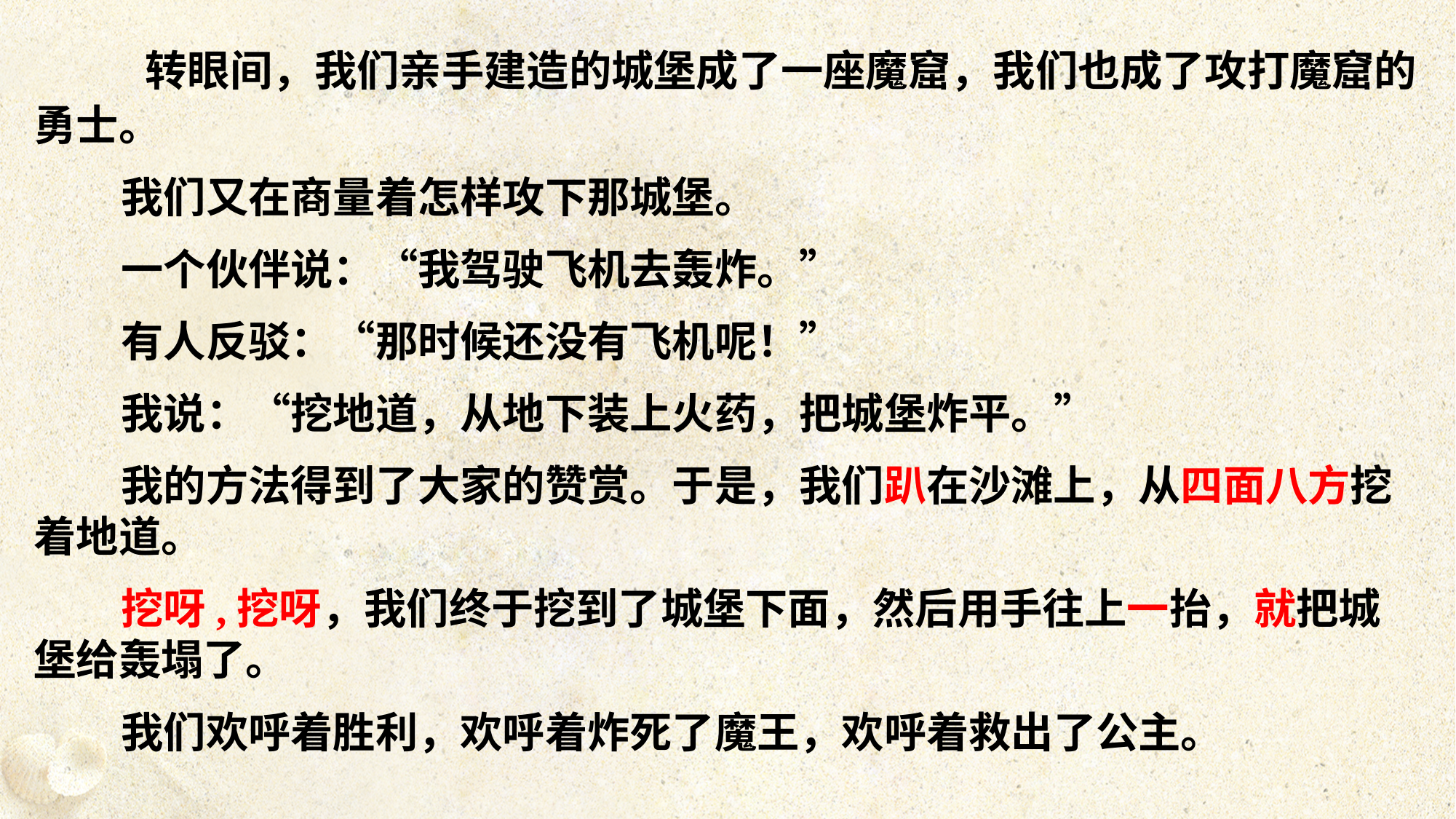

转眼间，我们亲手建造的城堡成了一座魔窟，我们也成了攻打魔窟的勇士。
        我们又在商量着怎样攻下那城堡。
        一个伙伴说：“我驾驶飞机去轰炸。”
        有人反驳：“那时候还没有飞机呢！”
        我说：“挖地道，从地下装上火药，把城堡炸平。”
        我的方法得到了大家的赞赏。于是，我们趴在沙滩上，从四面八方挖着地道。
        挖呀,挖呀，我们终于挖到了城堡下面，然后用手往上一抬，就把城堡给轰塌了。
        我们欢呼着胜利，欢呼着炸死了魔王，欢呼着救出了公主。